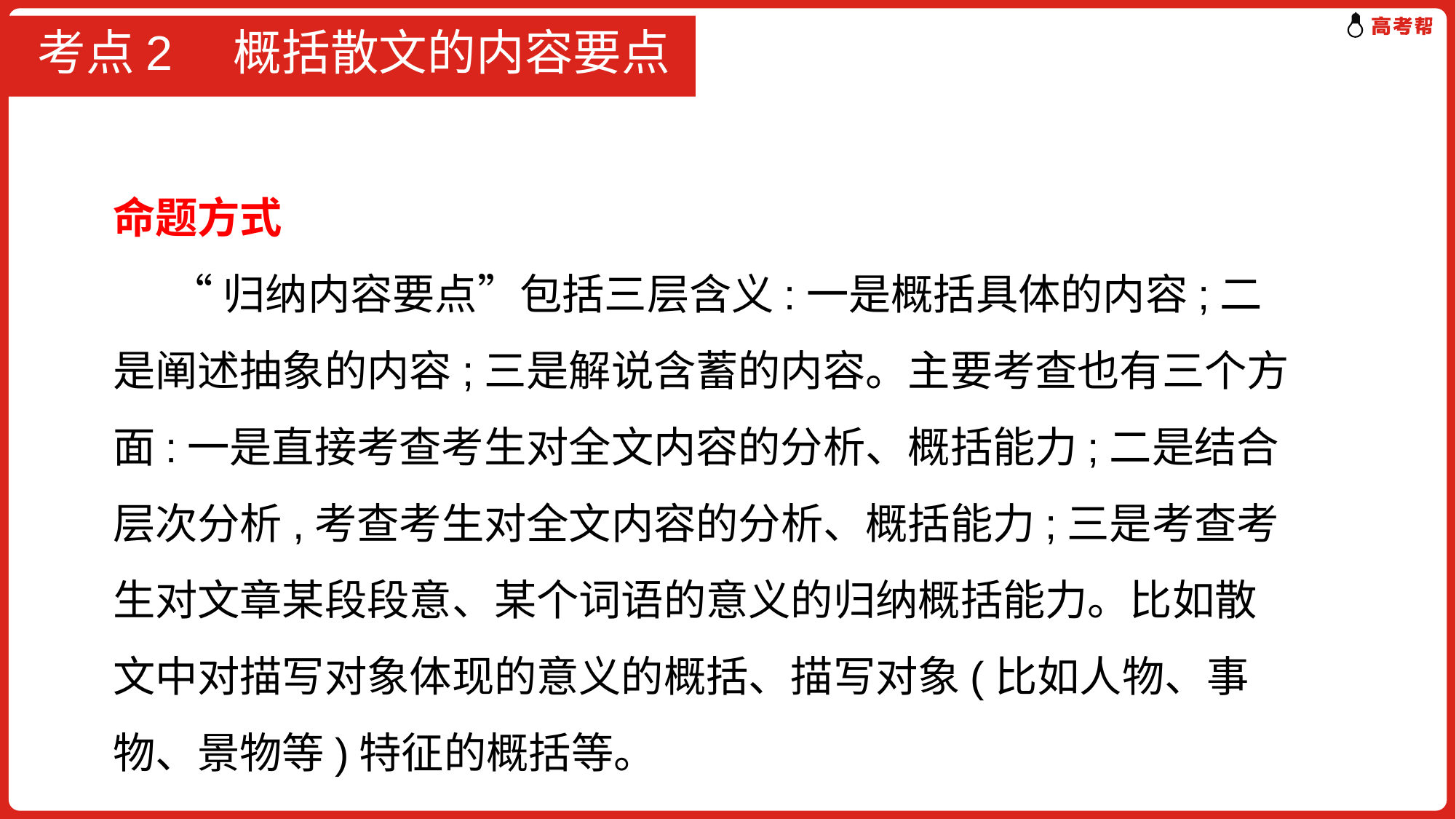

# 考点2　概括散文的内容要点
命题方式
      “归纳内容要点”包括三层含义:一是概括具体的内容;二是阐述抽象的内容;三是解说含蓄的内容。主要考查也有三个方面:一是直接考查考生对全文内容的分析、概括能力;二是结合层次分析,考查考生对全文内容的分析、概括能力;三是考查考生对文章某段段意、某个词语的意义的归纳概括能力。比如散文中对描写对象体现的意义的概括、描写对象(比如人物、事物、景物等)特征的概括等。